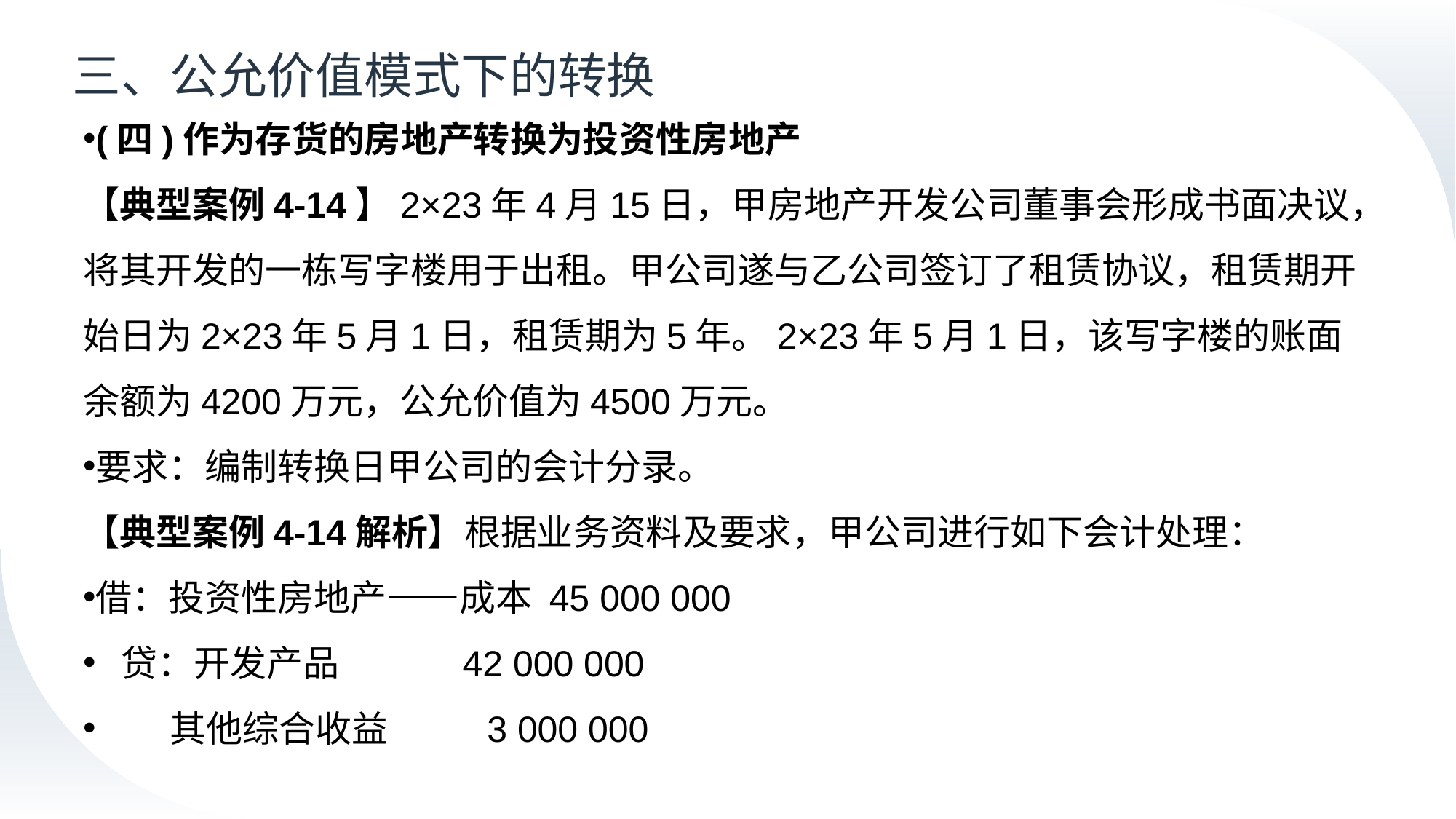

# 三、公允价值模式下的转换
(四)作为存货的房地产转换为投资性房地产
【典型案例4-14】2×23年4月15日，甲房地产开发公司董事会形成书面决议，将其开发的一栋写字楼用于出租。甲公司遂与乙公司签订了租赁协议，租赁期开始日为2×23年5月1日，租赁期为5年。2×23年5月1日，该写字楼的账面余额为4200万元，公允价值为4500万元。
要求：编制转换日甲公司的会计分录。
【典型案例4-14解析】根据业务资料及要求，甲公司进行如下会计处理：
借：投资性房地产——成本 45 000 000
  贷：开发产品              42 000 000
        其他综合收益           3 000 000